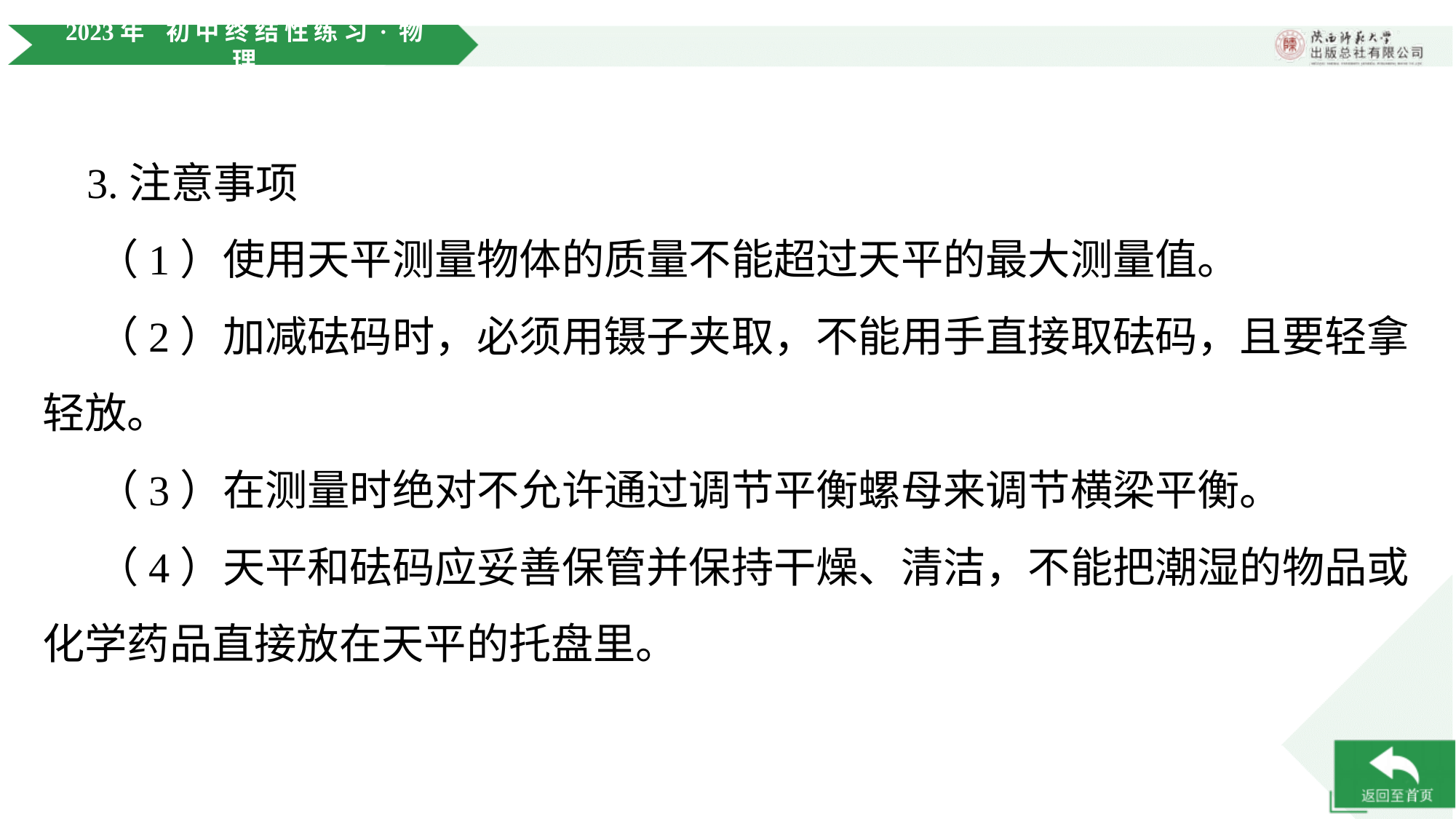

3.注意事项
    （1）使用天平测量物体的质量不能超过天平的最大测量值。
    （2）加减砝码时，必须用镊子夹取，不能用手直接取砝码，且要轻拿轻放。
    （3）在测量时绝对不允许通过调节平衡螺母来调节横梁平衡。
    （4）天平和砝码应妥善保管并保持干燥、清洁，不能把潮湿的物品或化学药品直接放在天平的托盘里。